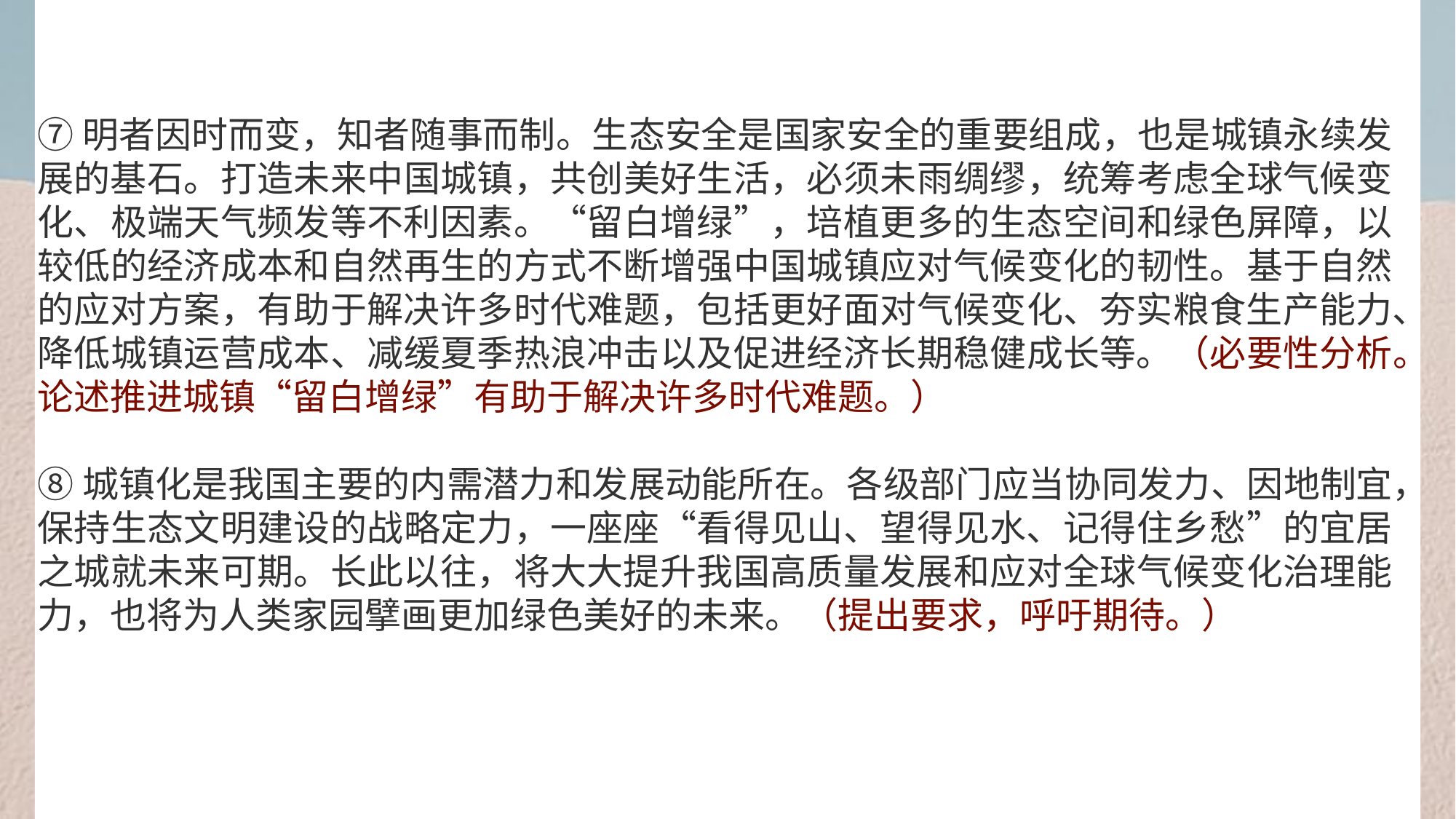

⑦明者因时而变，知者随事而制。生态安全是国家安全的重要组成，也是城镇永续发展的基石。打造未来中国城镇，共创美好生活，必须未雨绸缪，统筹考虑全球气候变化、极端天气频发等不利因素。“留白增绿”，培植更多的生态空间和绿色屏障，以较低的经济成本和自然再生的方式不断增强中国城镇应对气候变化的韧性。基于自然的应对方案，有助于解决许多时代难题，包括更好面对气候变化、夯实粮食生产能力、降低城镇运营成本、减缓夏季热浪冲击以及促进经济长期稳健成长等。（必要性分析。论述推进城镇“留白增绿”有助于解决许多时代难题。）

⑧城镇化是我国主要的内需潜力和发展动能所在。各级部门应当协同发力、因地制宜，保持生态文明建设的战略定力，一座座“看得见山、望得见水、记得住乡愁”的宜居之城就未来可期。长此以往，将大大提升我国高质量发展和应对全球气候变化治理能力，也将为人类家园擘画更加绿色美好的未来。（提出要求，呼吁期待。）